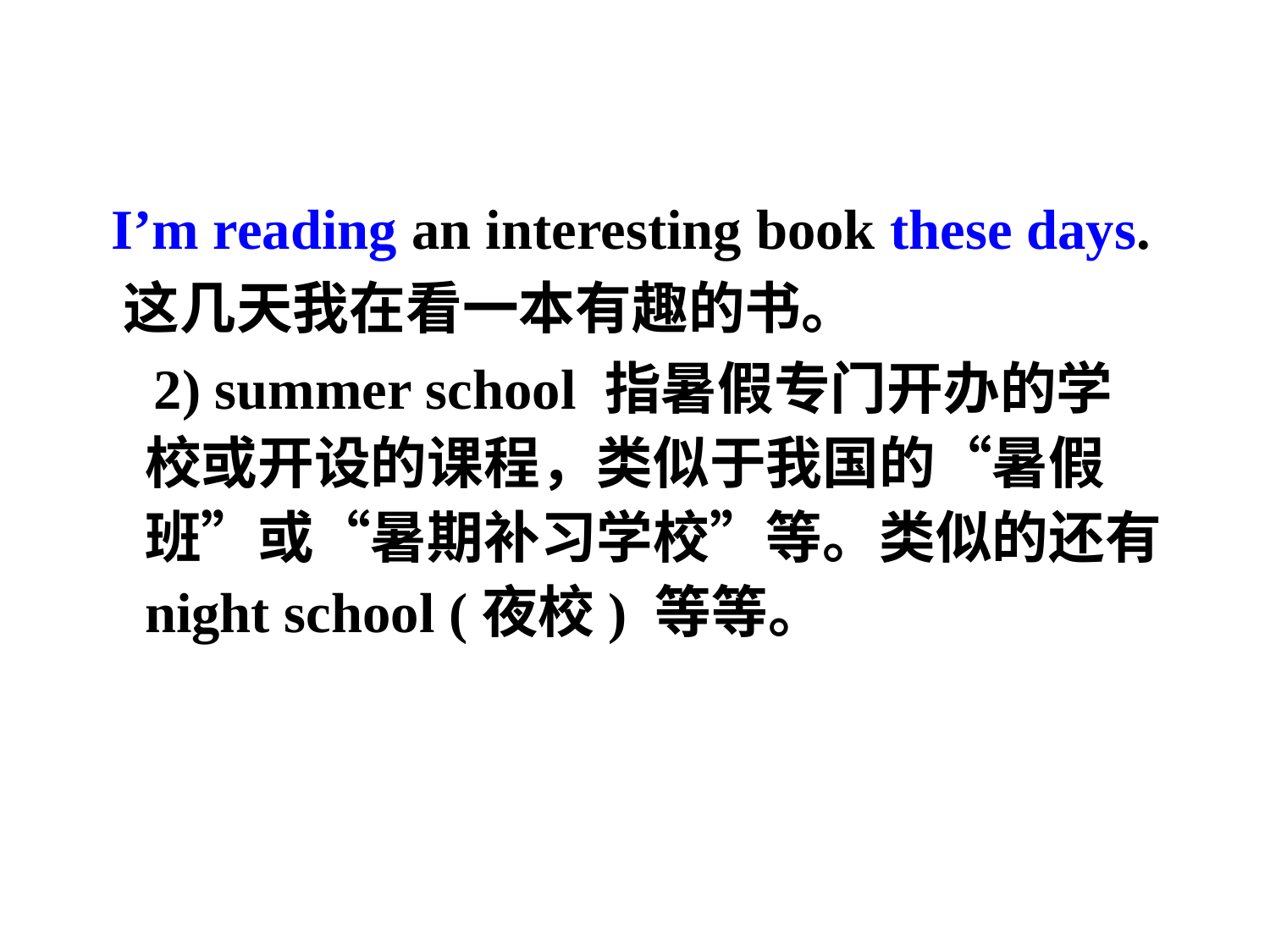

I’m reading an interesting book these days.
 这几天我在看一本有趣的书。
    2) summer school 指暑假专门开办的学校或开设的课程，类似于我国的“暑假班”或“暑期补习学校”等。类似的还有night school (夜校) 等等。